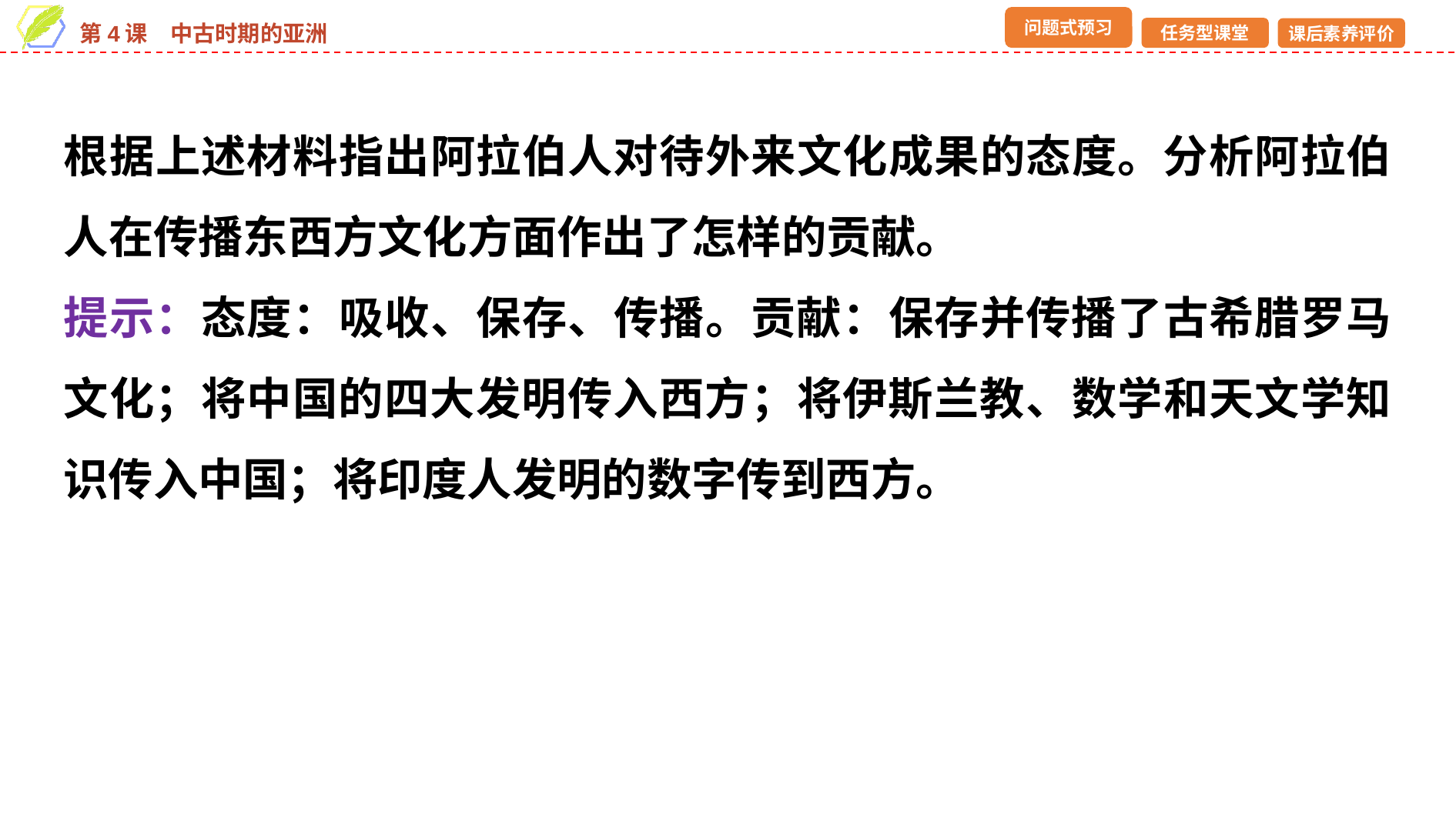

根据上述材料指出阿拉伯人对待外来文化成果的态度。分析阿拉伯人在传播东西方文化方面作出了怎样的贡献。
提示：态度：吸收、保存、传播。贡献：保存并传播了古希腊罗马文化；将中国的四大发明传入西方；将伊斯兰教、数学和天文学知识传入中国；将印度人发明的数字传到西方。